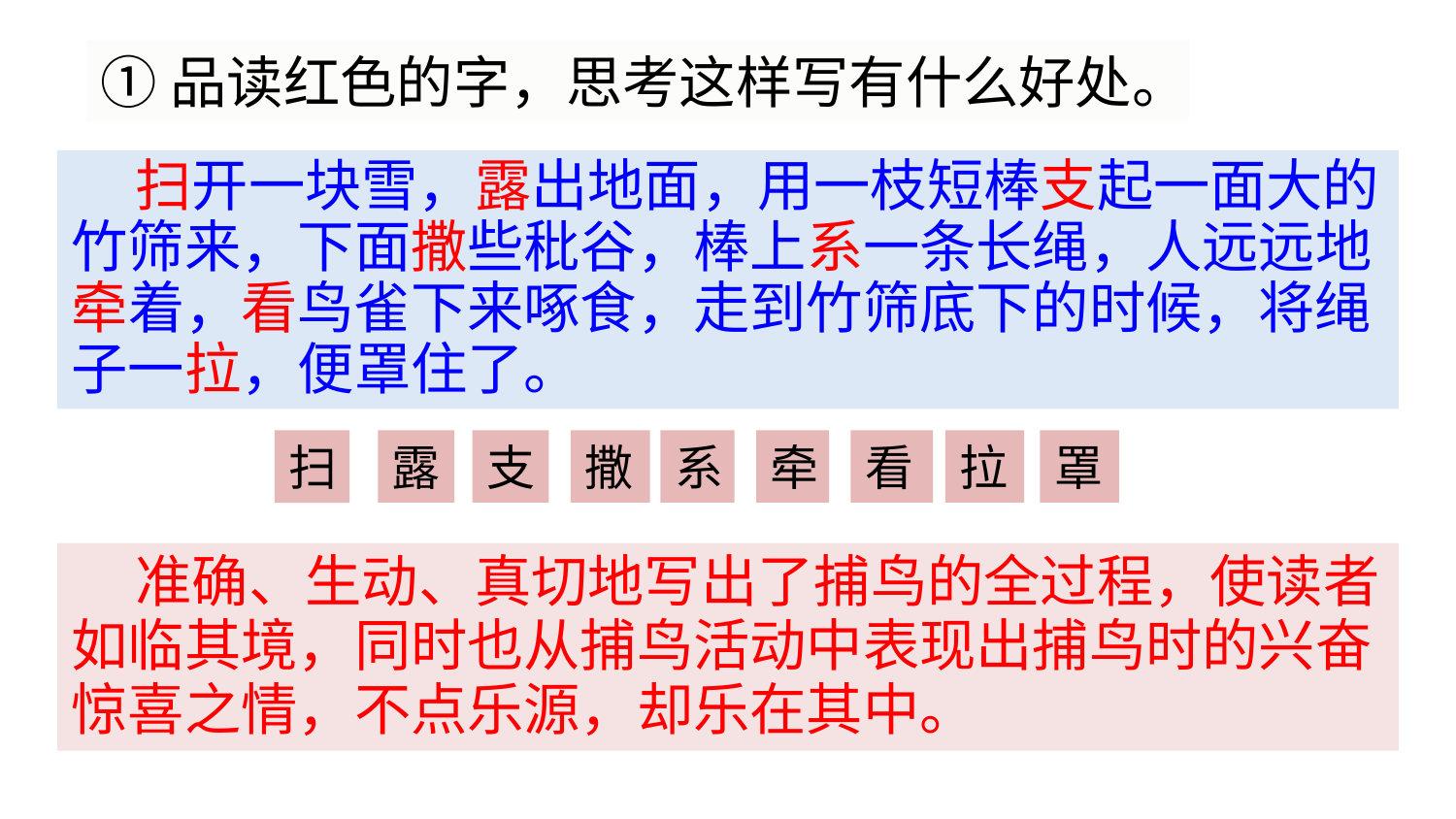

①品读红色的字，思考这样写有什么好处。
    扫开一块雪，露出地面，用一枝短棒支起一面大的竹筛来，下面撒些秕谷，棒上系一条长绳，人远远地牵着，看鸟雀下来啄食，走到竹筛底下的时候，将绳子一拉，便罩住了。
露
支
撒
系
牵
看
拉
罩
扫
    准确、生动、真切地写出了捕鸟的全过程，使读者如临其境，同时也从捕鸟活动中表现出捕鸟时的兴奋惊喜之情，不点乐源，却乐在其中。